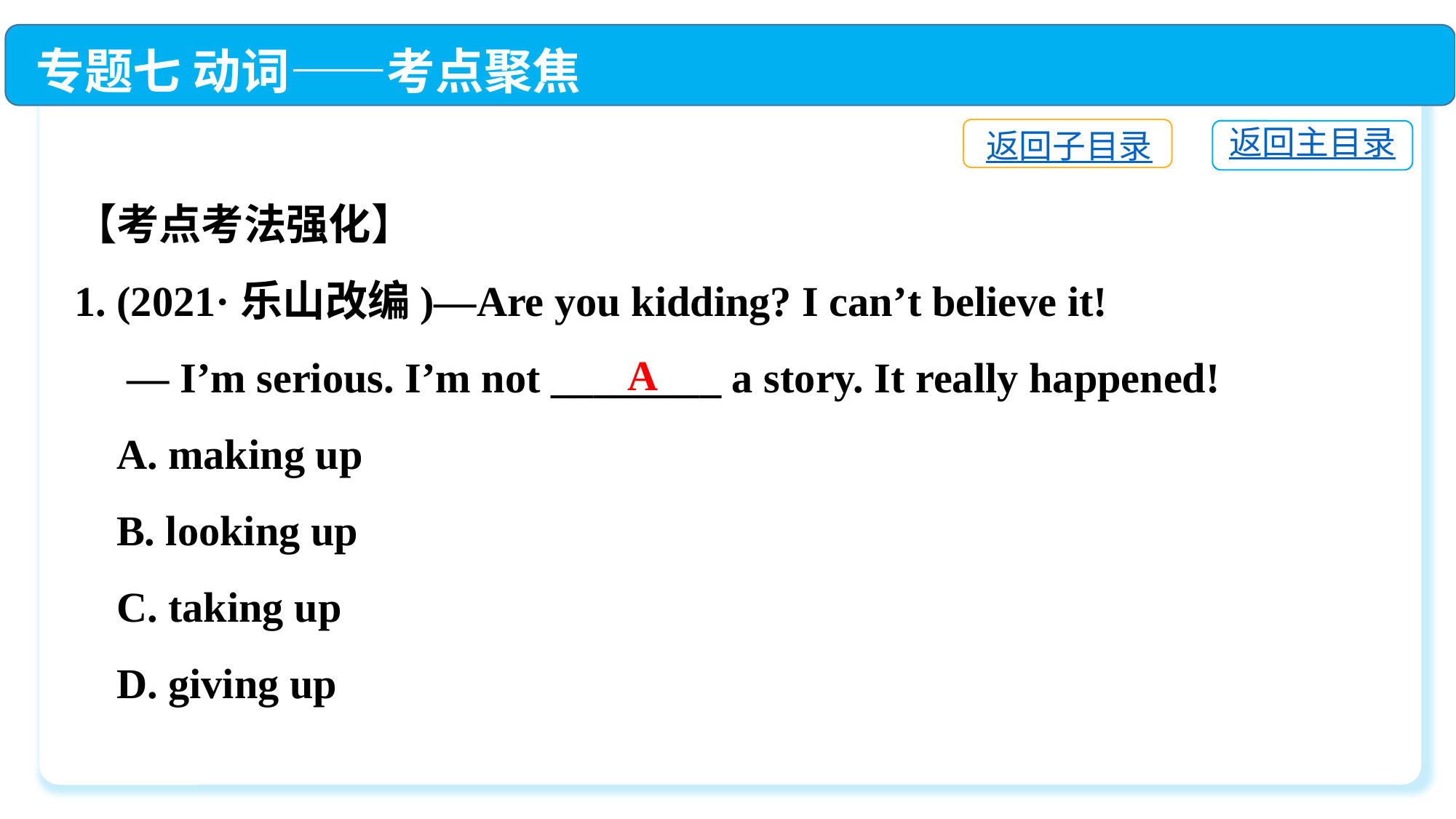

专题七 动词——考点聚焦

返回子目录
返回主目录
【考点考法强化】
1. (2021·乐山改编)—Are you kidding? I can’t believe it!
     — I’m serious. I’m not ________ a story. It really happened!
    A. making up
    B. looking up
    C. taking up
    D. giving up

A